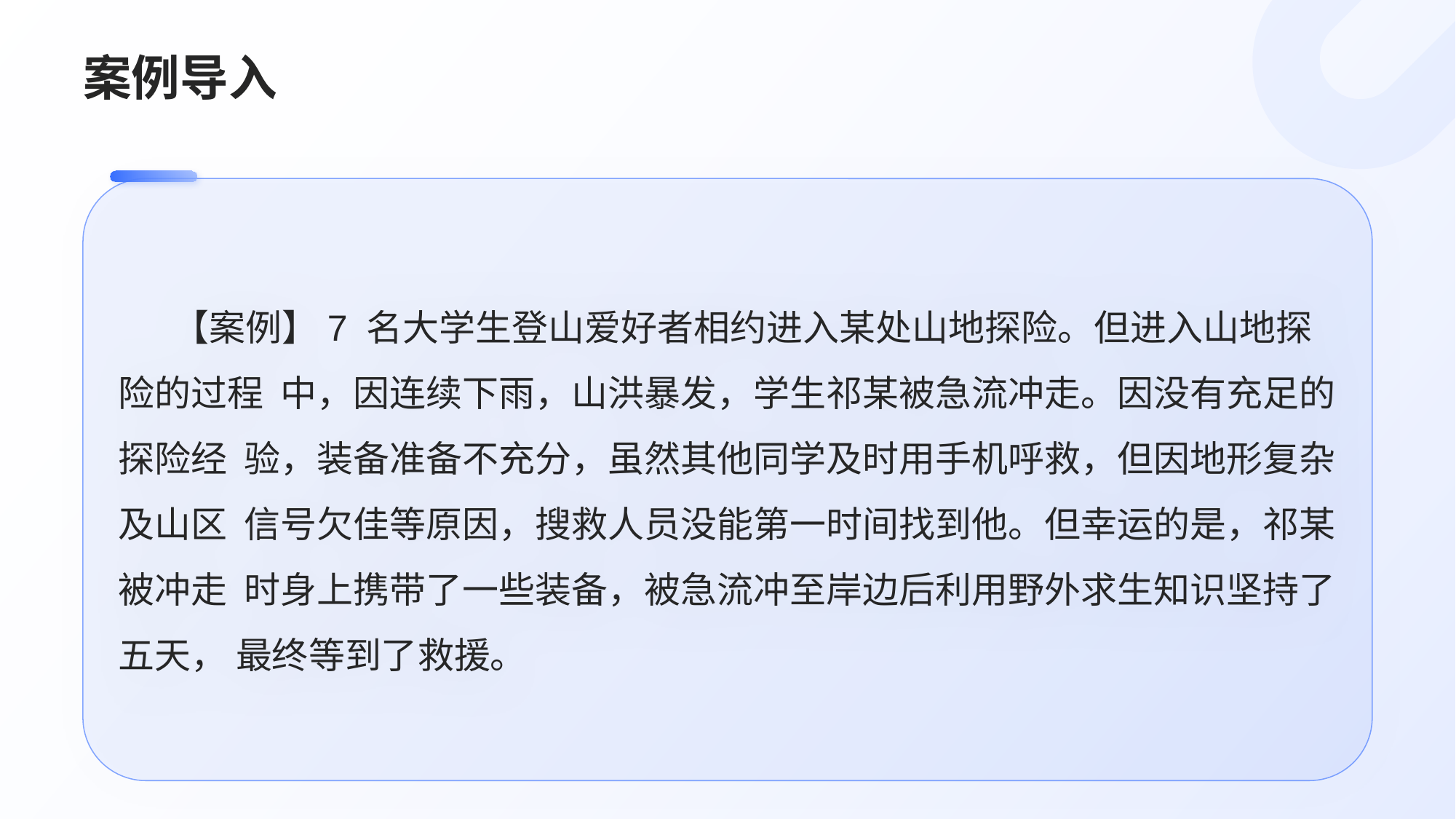

# 案例导入

【案例】7 名大学生登山爱好者相约进入某处山地探险。但进入山地探险的过程  中，因连续下雨，山洪暴发，学生祁某被急流冲走。因没有充足的探险经  验，装备准备不充分，虽然其他同学及时用手机呼救，但因地形复杂及山区  信号欠佳等原因，搜救人员没能第一时间找到他。但幸运的是，祁某被冲走  时身上携带了一些装备，被急流冲至岸边后利用野外求生知识坚持了五天， 最终等到了救援。